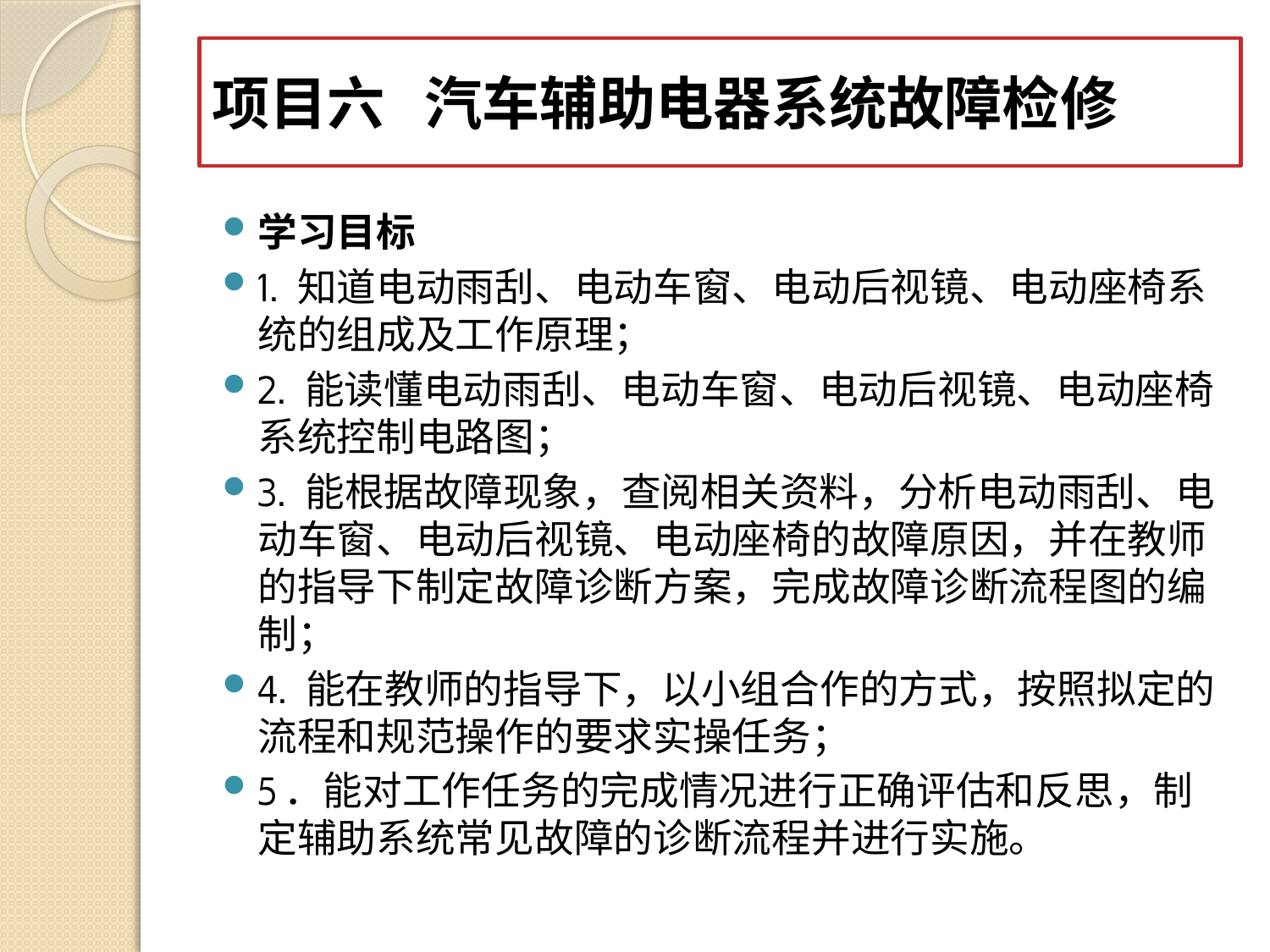

# 项目六   汽车辅助电器系统故障检修
学习目标
1. 知道电动雨刮、电动车窗、电动后视镜、电动座椅系统的组成及工作原理；
2. 能读懂电动雨刮、电动车窗、电动后视镜、电动座椅系统控制电路图；
3. 能根据故障现象，查阅相关资料，分析电动雨刮、电动车窗、电动后视镜、电动座椅的故障原因，并在教师的指导下制定故障诊断方案，完成故障诊断流程图的编制；
4. 能在教师的指导下，以小组合作的方式，按照拟定的流程和规范操作的要求实操任务；
5．能对工作任务的完成情况进行正确评估和反思，制定辅助系统常见故障的诊断流程并进行实施。